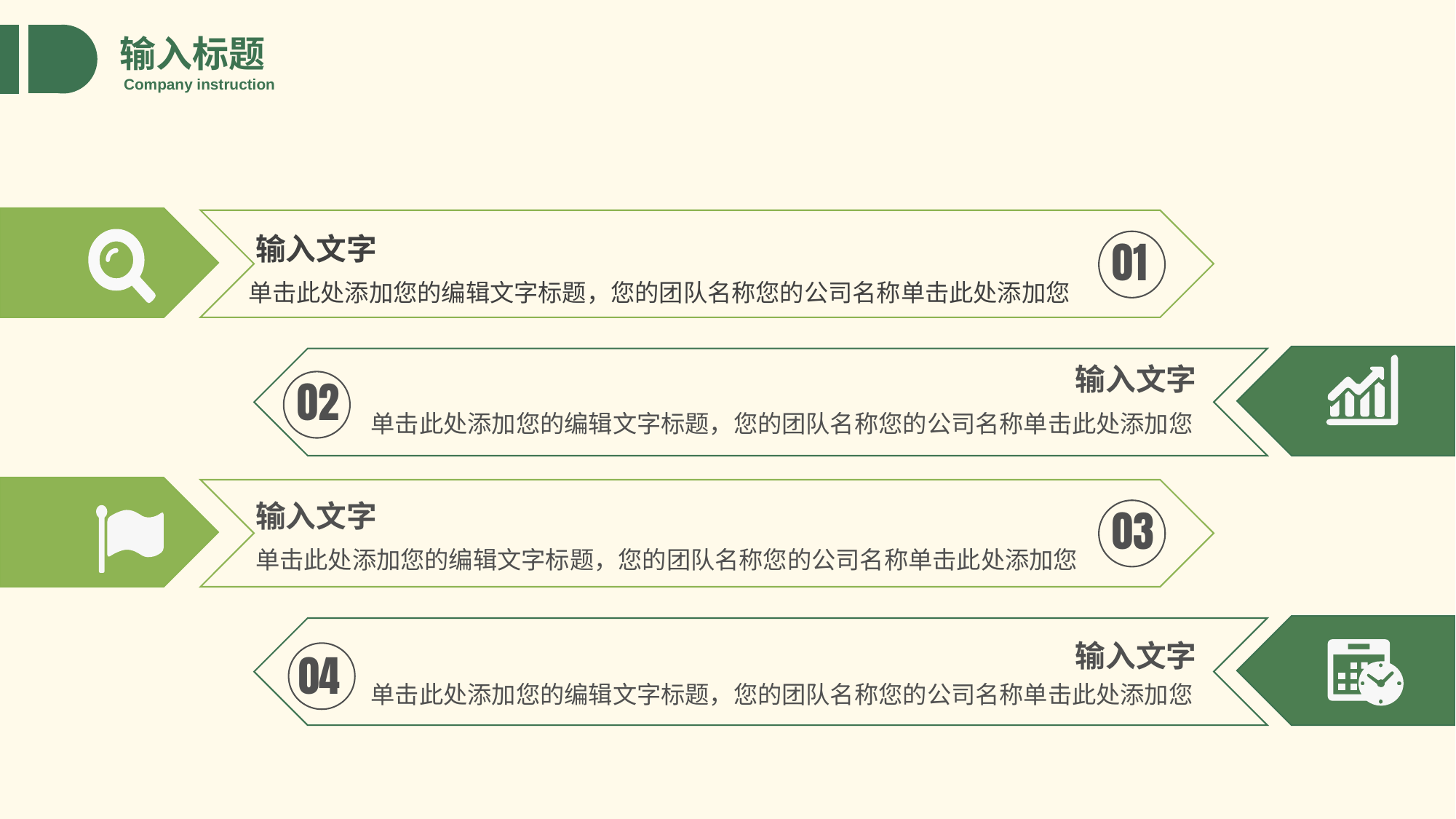

输入标题

Company instruction

输入文字

01
单击此处添加您的编辑文字标题，您的团队名称您的公司名称单击此处添加您

输入文字

02
单击此处添加您的编辑文字标题，您的团队名称您的公司名称单击此处添加您

输入文字

03

单击此处添加您的编辑文字标题，您的团队名称您的公司名称单击此处添加您

输入文字

04
单击此处添加您的编辑文字标题，您的团队名称您的公司名称单击此处添加您